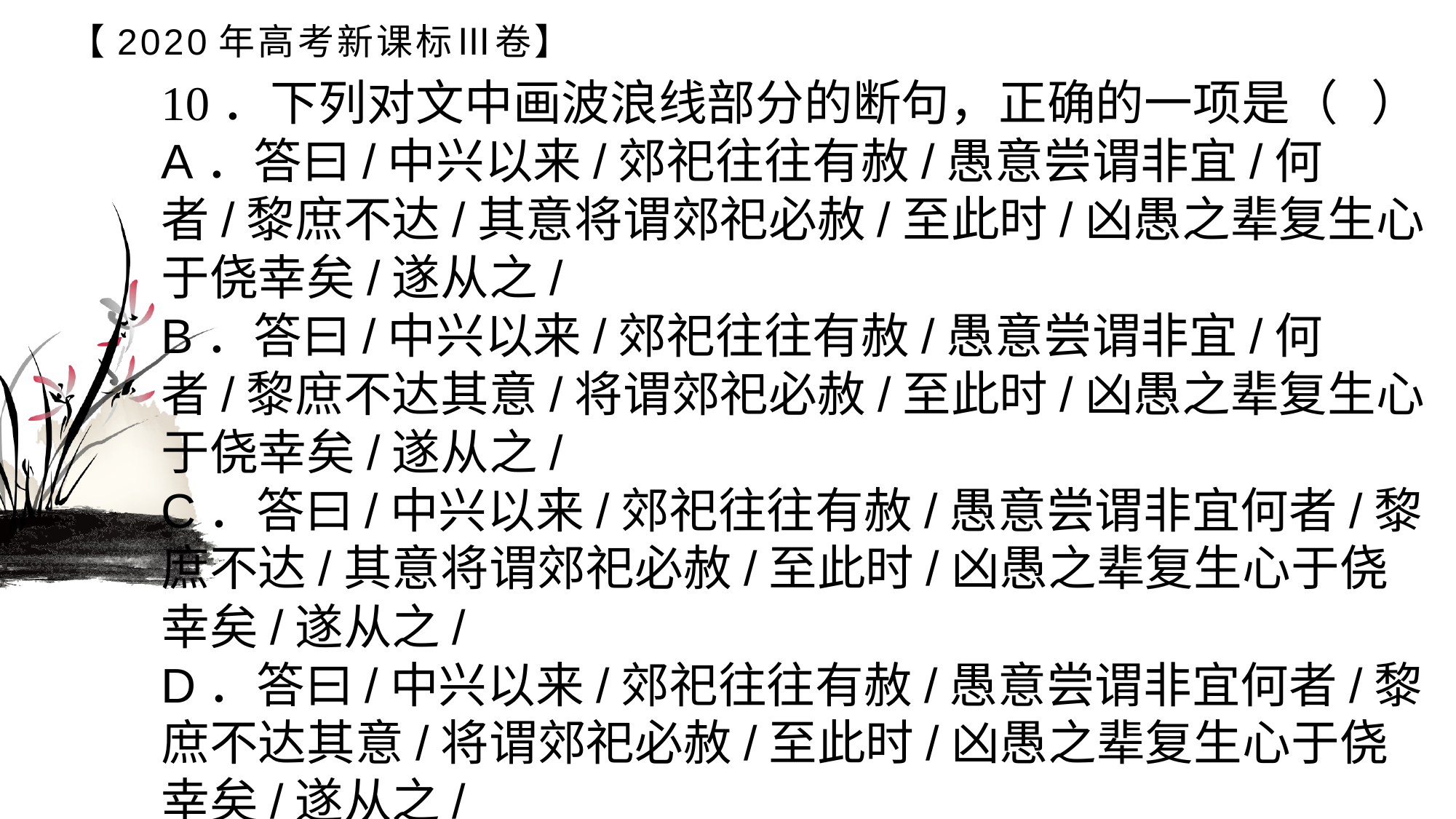

# 【2020年高考新课标Ⅲ卷】
10．下列对文中画波浪线部分的断句，正确的一项是（   ）A．答曰/中兴以来/郊祀往往有赦/愚意尝谓非宜/何者/黎庶不达/其意将谓郊祀必赦/至此时/凶愚之辈复生心于侥幸矣/遂从之/B．答曰/中兴以来/郊祀往往有赦/愚意尝谓非宜/何者/黎庶不达其意/将谓郊祀必赦/至此时/凶愚之辈复生心于侥幸矣/遂从之/C．答曰/中兴以来/郊祀往往有赦/愚意尝谓非宜何者/黎庶不达/其意将谓郊祀必赦/至此时/凶愚之辈复生心于侥幸矣/遂从之/D．答曰/中兴以来/郊祀往往有赦/愚意尝谓非宜何者/黎庶不达其意/将谓郊祀必赦/至此时/凶愚之辈复生心于侥幸矣/遂从之/